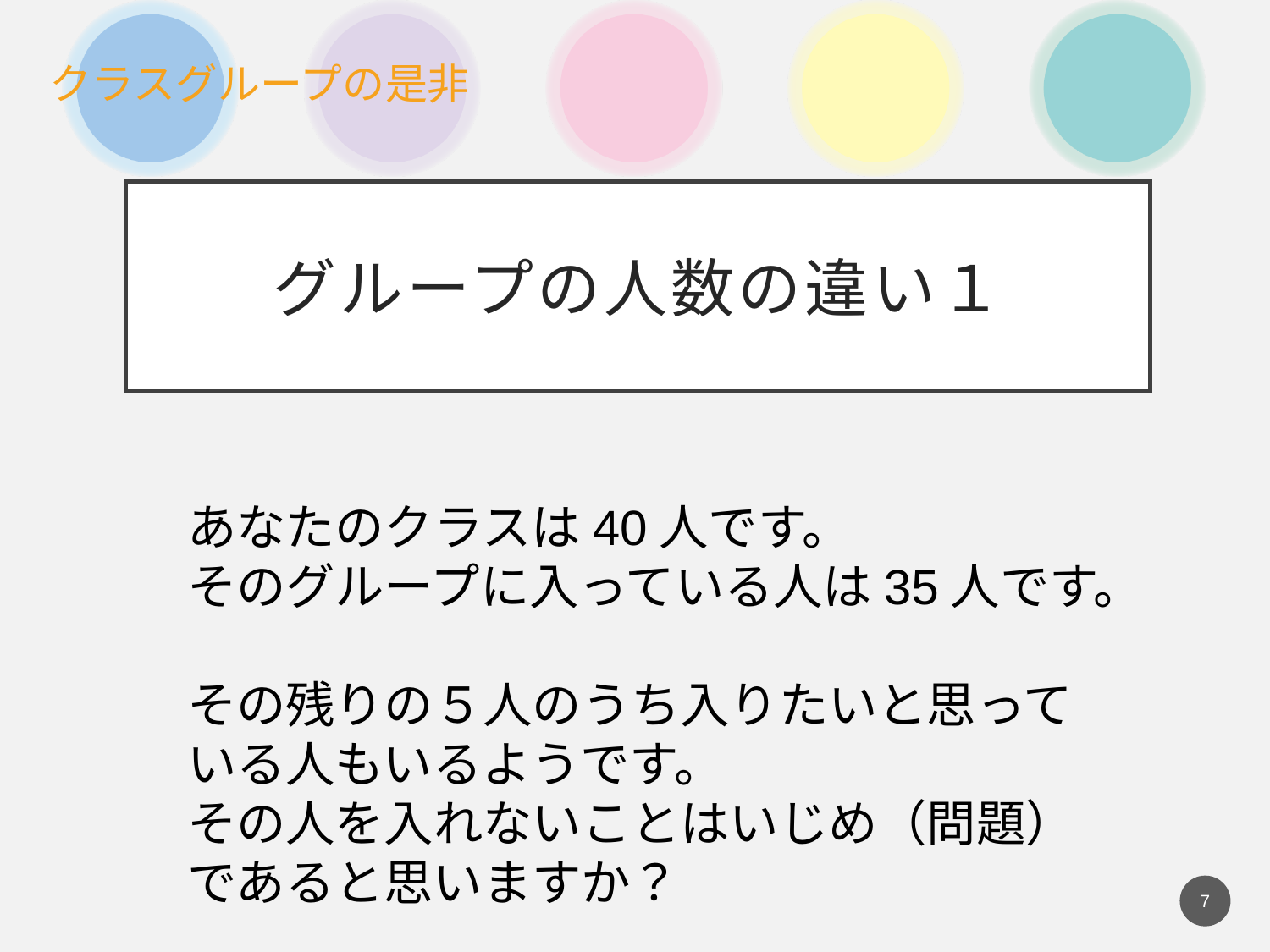

グループの人数の違い１
あなたのクラスは40人です。
そのグループに入っている人は35人です。
その残りの５人のうち入りたいと思っている人もいるようです。
その人を入れないことはいじめ（問題）であると思いますか？
7